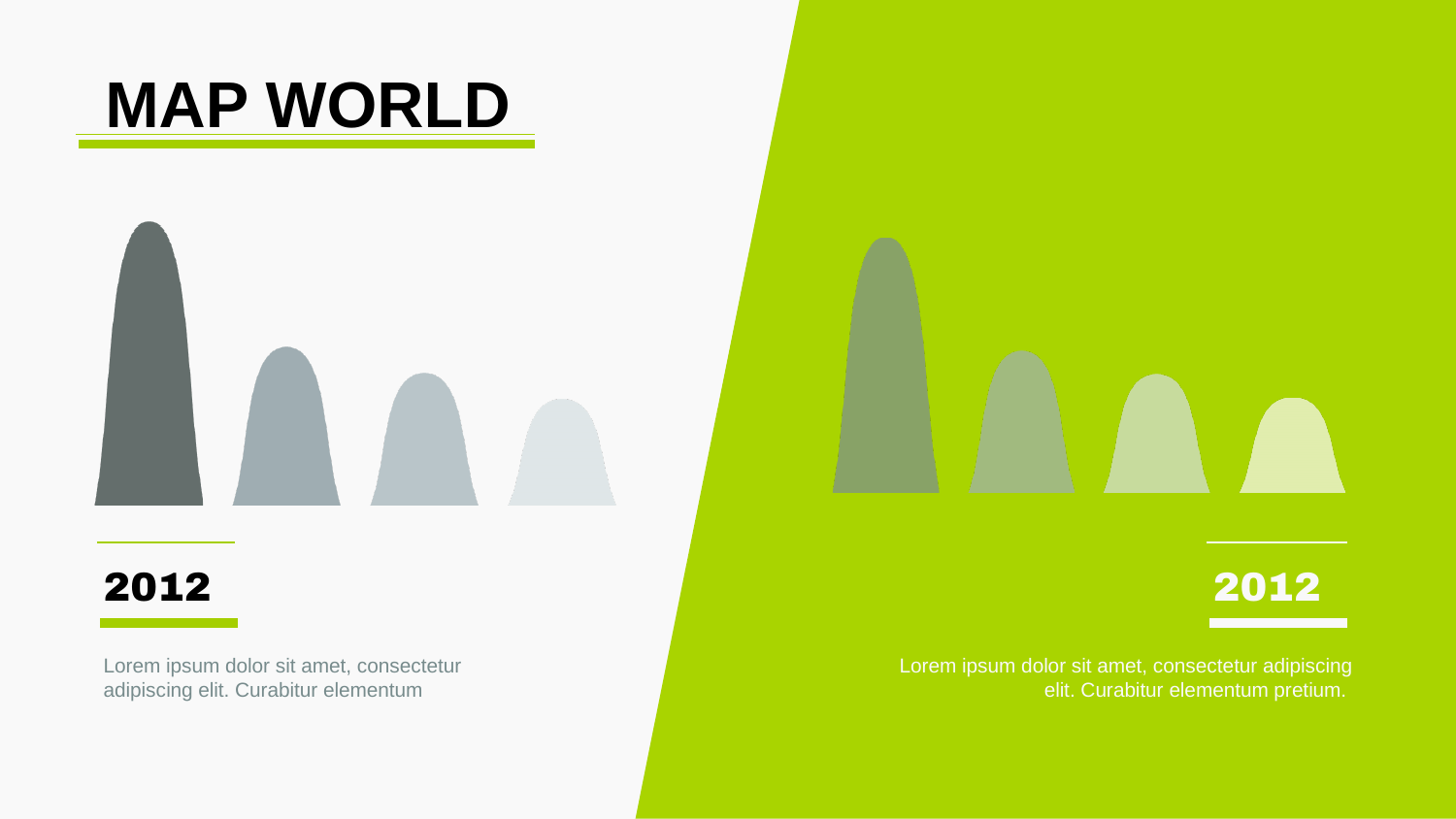

MAP WORLD

### Chart

| Category | 系列 1 | 系列 2 | 系列 3 | 系列 4 |
|---|---|---|---|---|
| 类别 1 | 4.3 | 2.4 | 2.0 | 1.6 |

### Chart

| Category | 系列 1 | 系列 2 | 系列 3 | 系列 4 |
|---|---|---|---|---|
| 类别 1 | 4.3 | 2.4 | 2.0 | 1.6 |
2012
2012
Lorem ipsum dolor sit amet, consectetur adipiscing elit. Curabitur elementum
Lorem ipsum dolor sit amet, consectetur adipiscing elit. Curabitur elementum pretium.